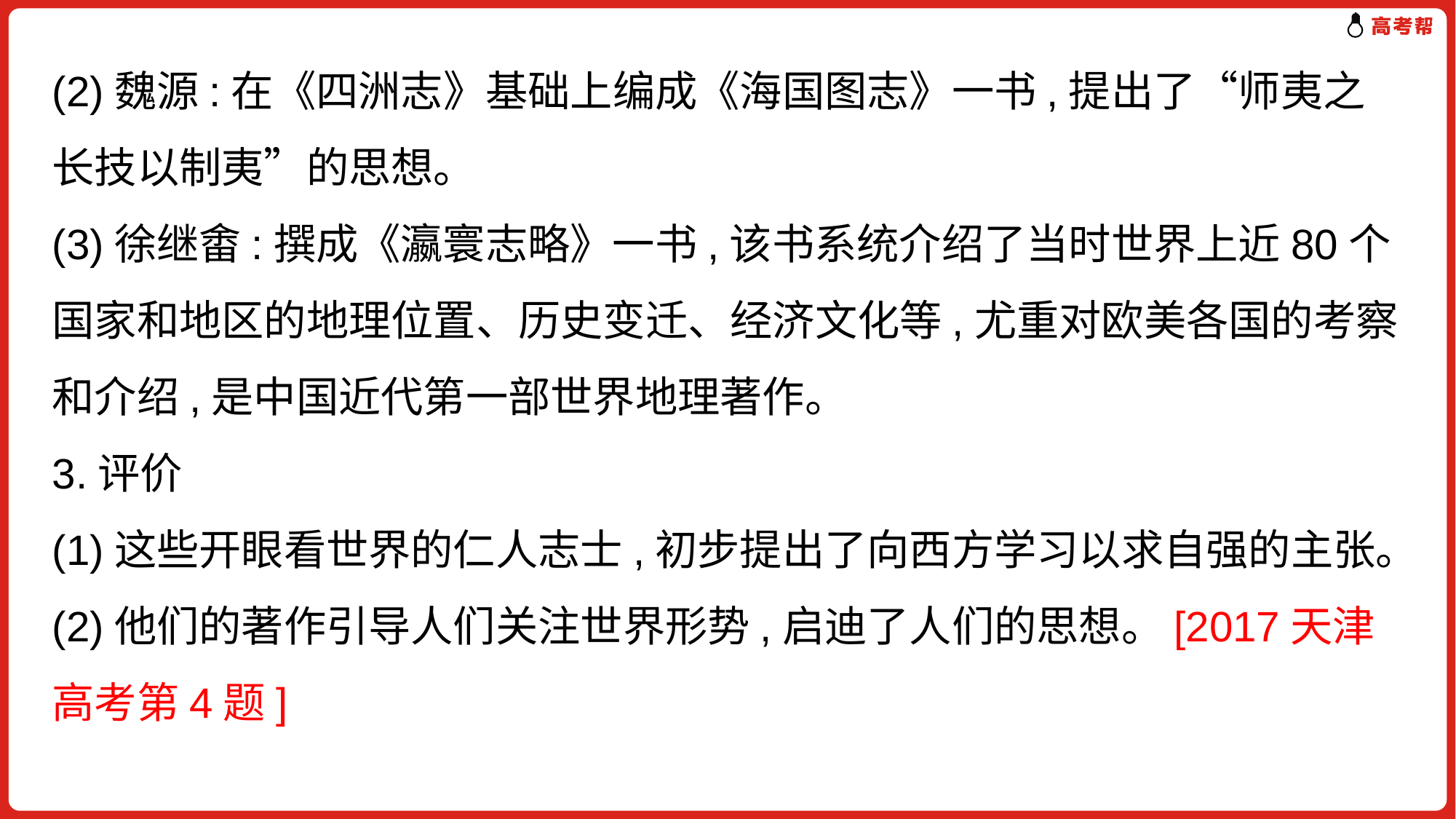

(2)魏源:在《四洲志》基础上编成《海国图志》一书,提出了“师夷之长技以制夷”的思想。
(3)徐继畬:撰成《瀛寰志略》一书,该书系统介绍了当时世界上近80个国家和地区的地理位置、历史变迁、经济文化等,尤重对欧美各国的考察和介绍,是中国近代第一部世界地理著作。
3.评价
(1)这些开眼看世界的仁人志士,初步提出了向西方学习以求自强的主张。
(2)他们的著作引导人们关注世界形势,启迪了人们的思想。[2017天津高考第4题]